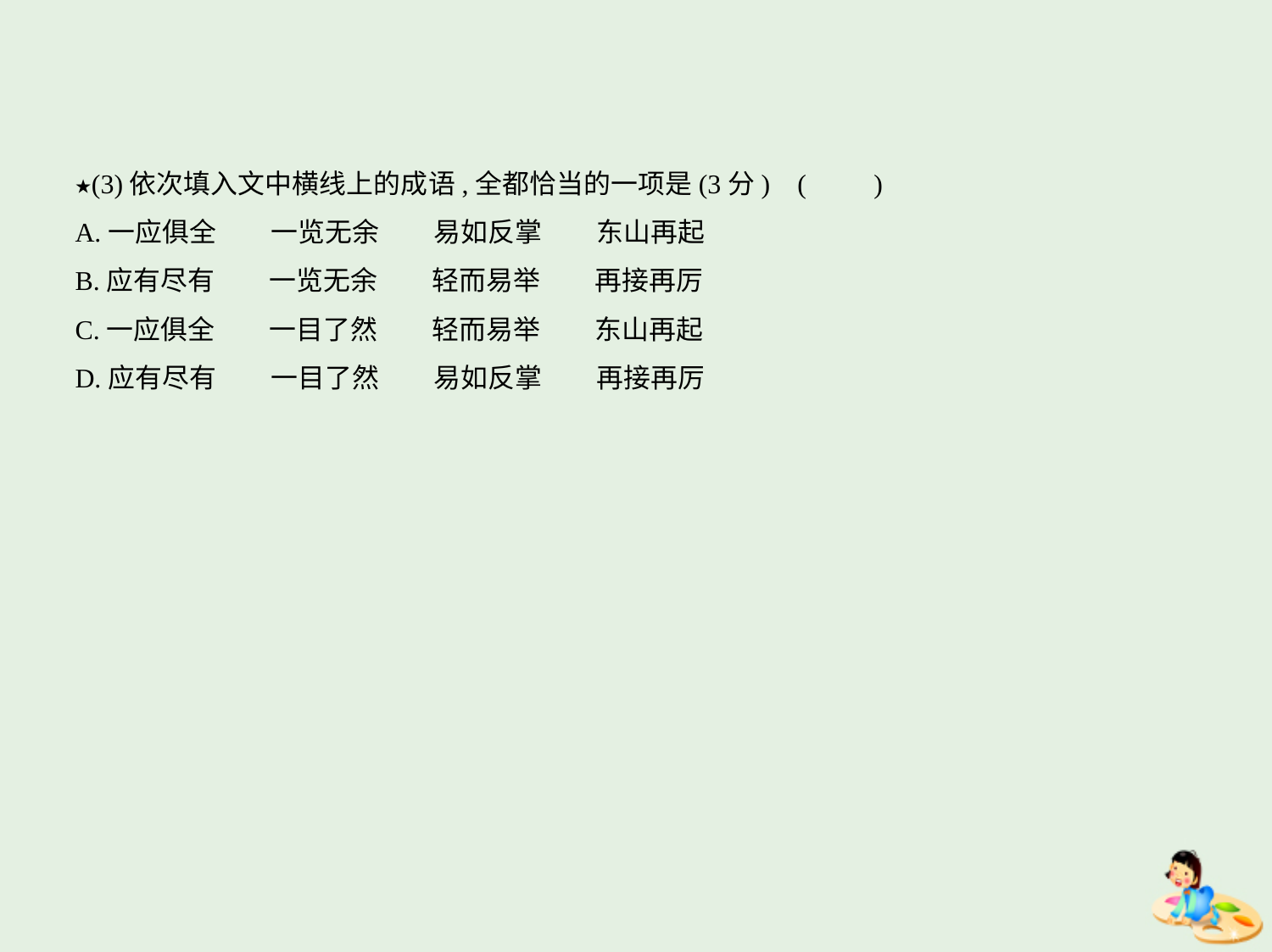

★(3)依次填入文中横线上的成语,全都恰当的一项是(3分) (　　)
A.一应俱全　　一览无余　　易如反掌　　东山再起
B.应有尽有　　一览无余　　轻而易举　　再接再厉
C.一应俱全　　一目了然　　轻而易举　　东山再起
D.应有尽有　　一目了然　　易如反掌　　再接再厉